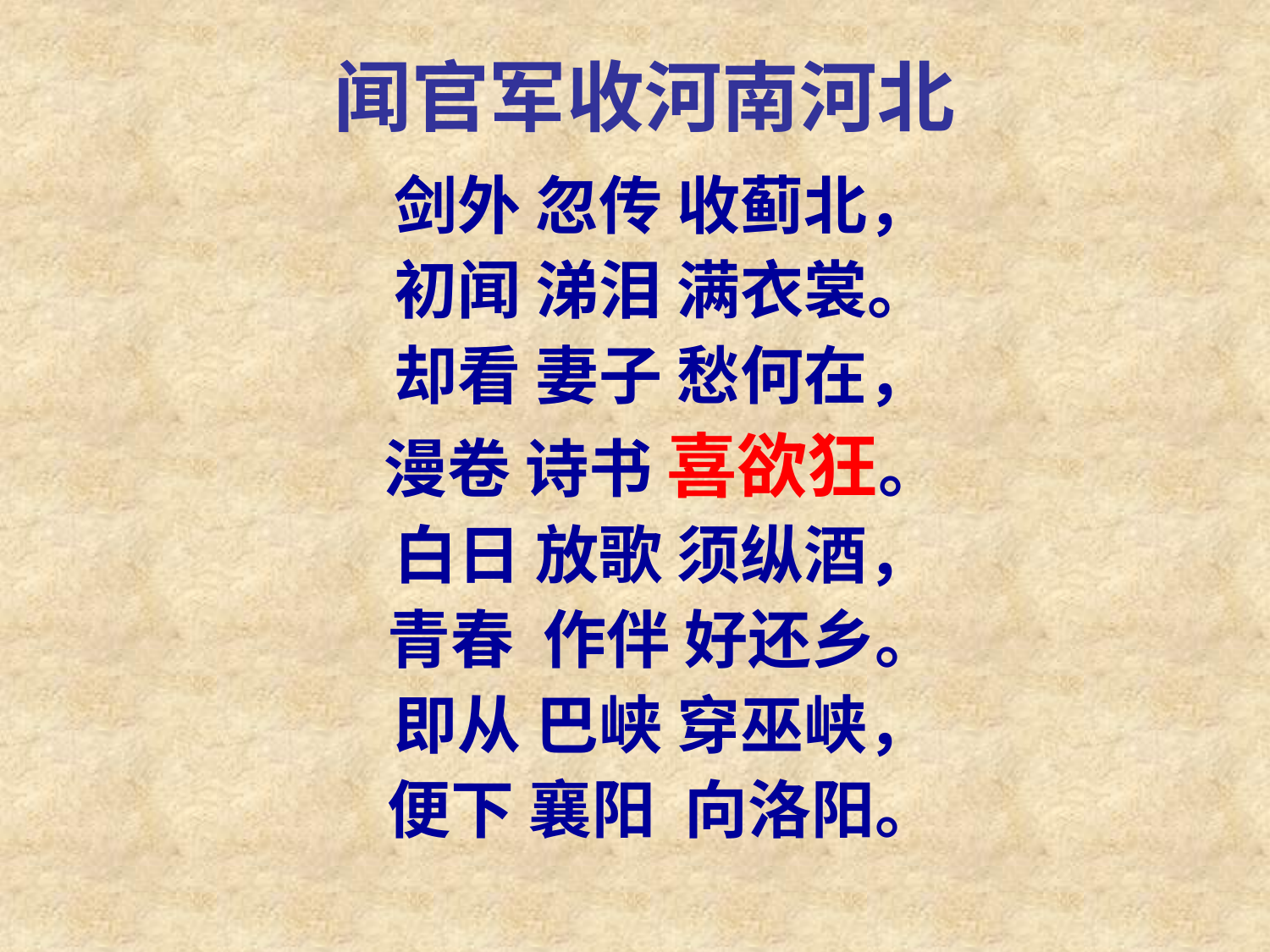

闻官军收河南河北
剑外 忽传 收蓟北，
初闻 涕泪 满衣裳。
却看 妻子 愁何在，
漫卷 诗书 喜欲狂。
白日 放歌 须纵酒，
青春  作伴 好还乡。
即从 巴峡 穿巫峡，
便下 襄阳  向洛阳。